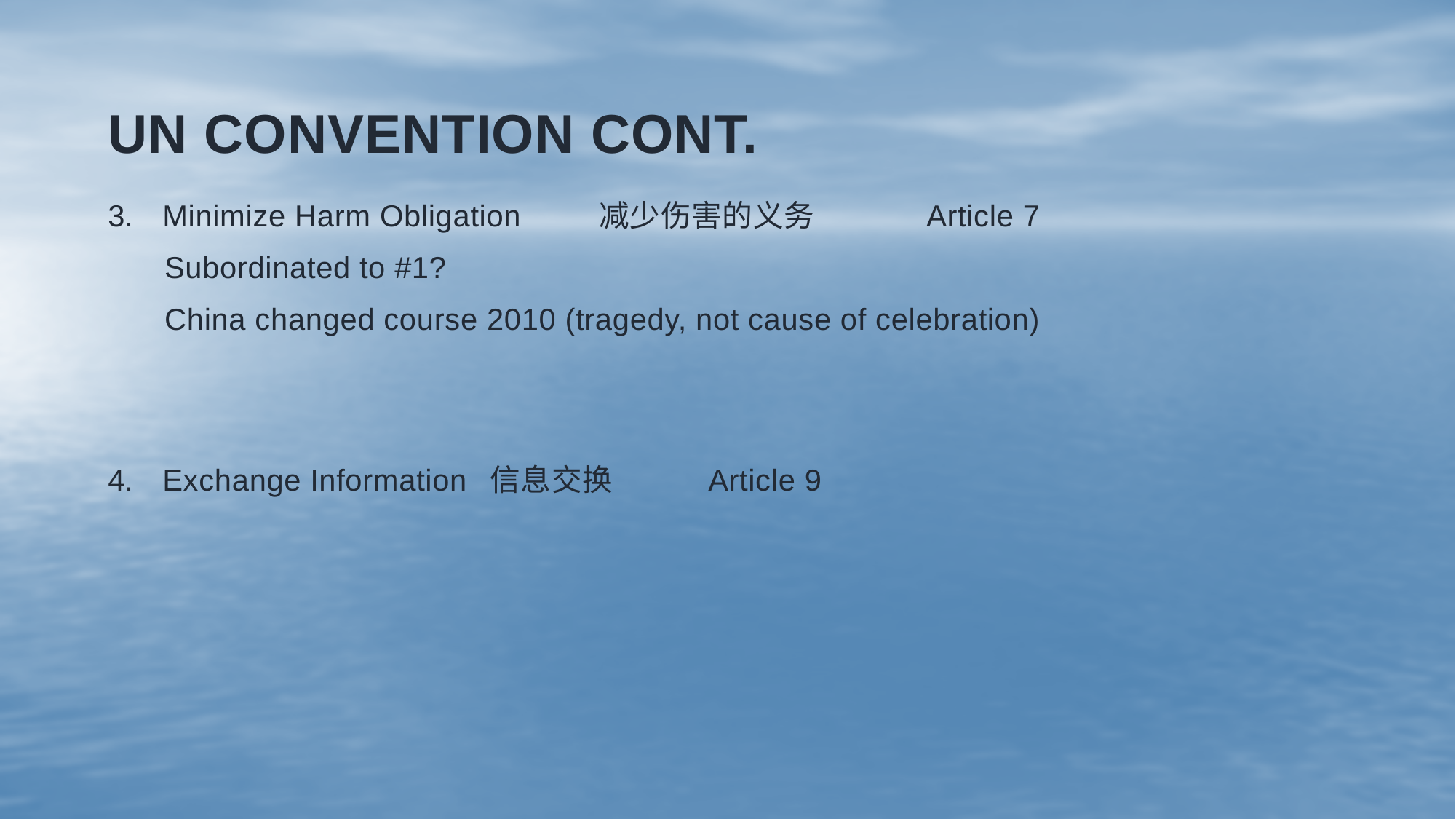

# UN Convention Cont.
Minimize Harm Obligation	减少伤害的义务  	Article 7
 Subordinated to #1?
 China changed course 2010 (tragedy, not cause of celebration)

Exchange Information	信息交换	Article 9